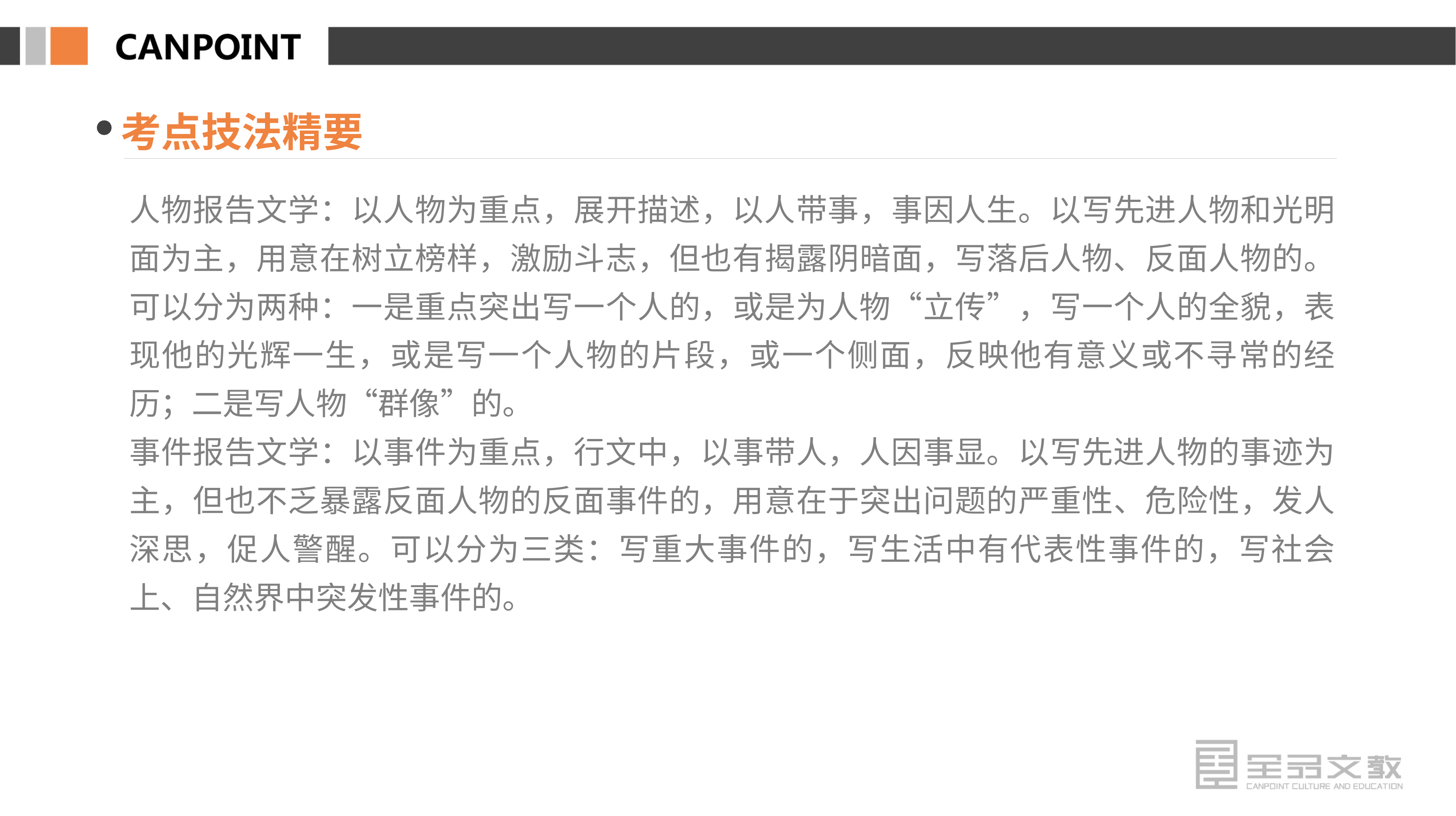

考点技法精要

人物报告文学：以人物为重点，展开描述，以人带事，事因人生。以写先进人物和光明面为主，用意在树立榜样，激励斗志，但也有揭露阴暗面，写落后人物、反面人物的。可以分为两种：一是重点突出写一个人的，或是为人物“立传”，写一个人的全貌，表现他的光辉一生，或是写一个人物的片段，或一个侧面，反映他有意义或不寻常的经历；二是写人物“群像”的。
事件报告文学：以事件为重点，行文中，以事带人，人因事显。以写先进人物的事迹为主，但也不乏暴露反面人物的反面事件的，用意在于突出问题的严重性、危险性，发人深思，促人警醒。可以分为三类：写重大事件的，写生活中有代表性事件的，写社会上、自然界中突发性事件的。